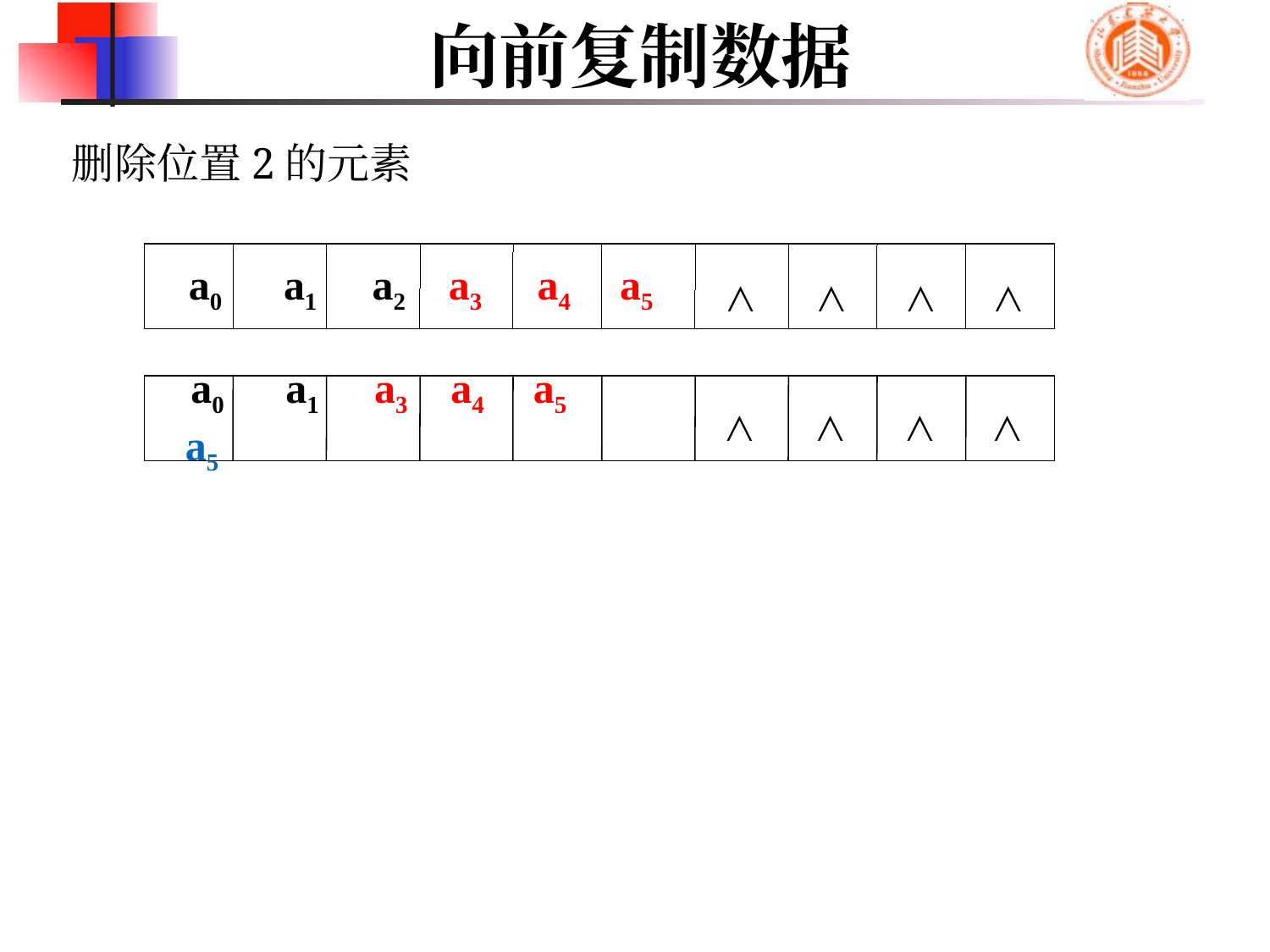

# 向前复制数据
删除位置2的元素

a0          a1         a2       a3         a4        a5

∧
∧
∧
∧

a0          a1         a3       a4        a5         a5

∧
∧
∧
∧